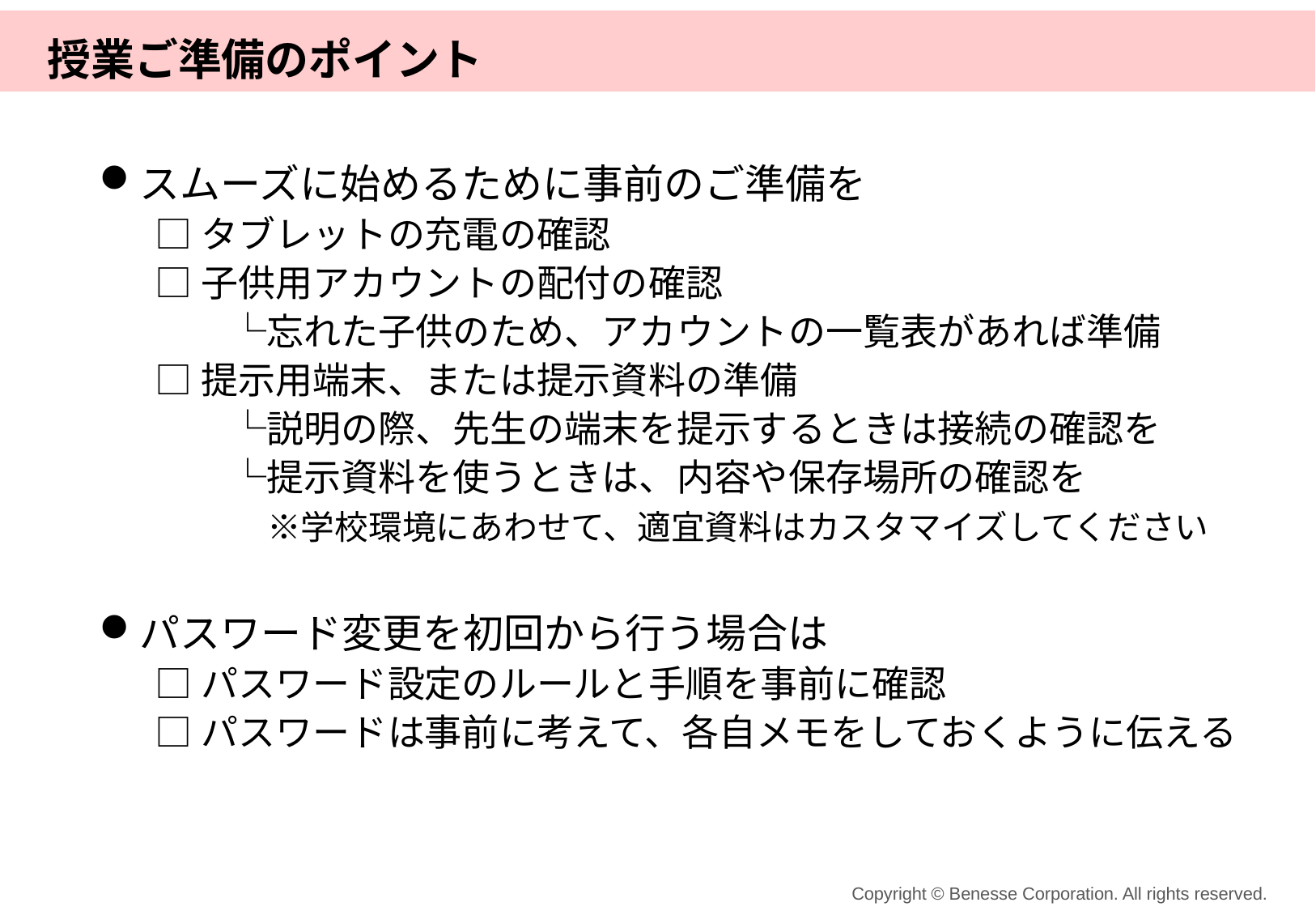

# 授業ご準備のポイント
スムーズに始めるために事前のご準備を
□タブレットの充電の確認
□子供用アカウントの配付の確認
　　└忘れた子供のため、アカウントの一覧表があれば準備
□提示用端末、または提示資料の準備
　　└説明の際、先生の端末を提示するときは接続の確認を
　　└提示資料を使うときは、内容や保存場所の確認を
　　　※学校環境にあわせて、適宜資料はカスタマイズしてください

パスワード変更を初回から行う場合は
□パスワード設定のルールと手順を事前に確認
□パスワードは事前に考えて、各自メモをしておくように伝える